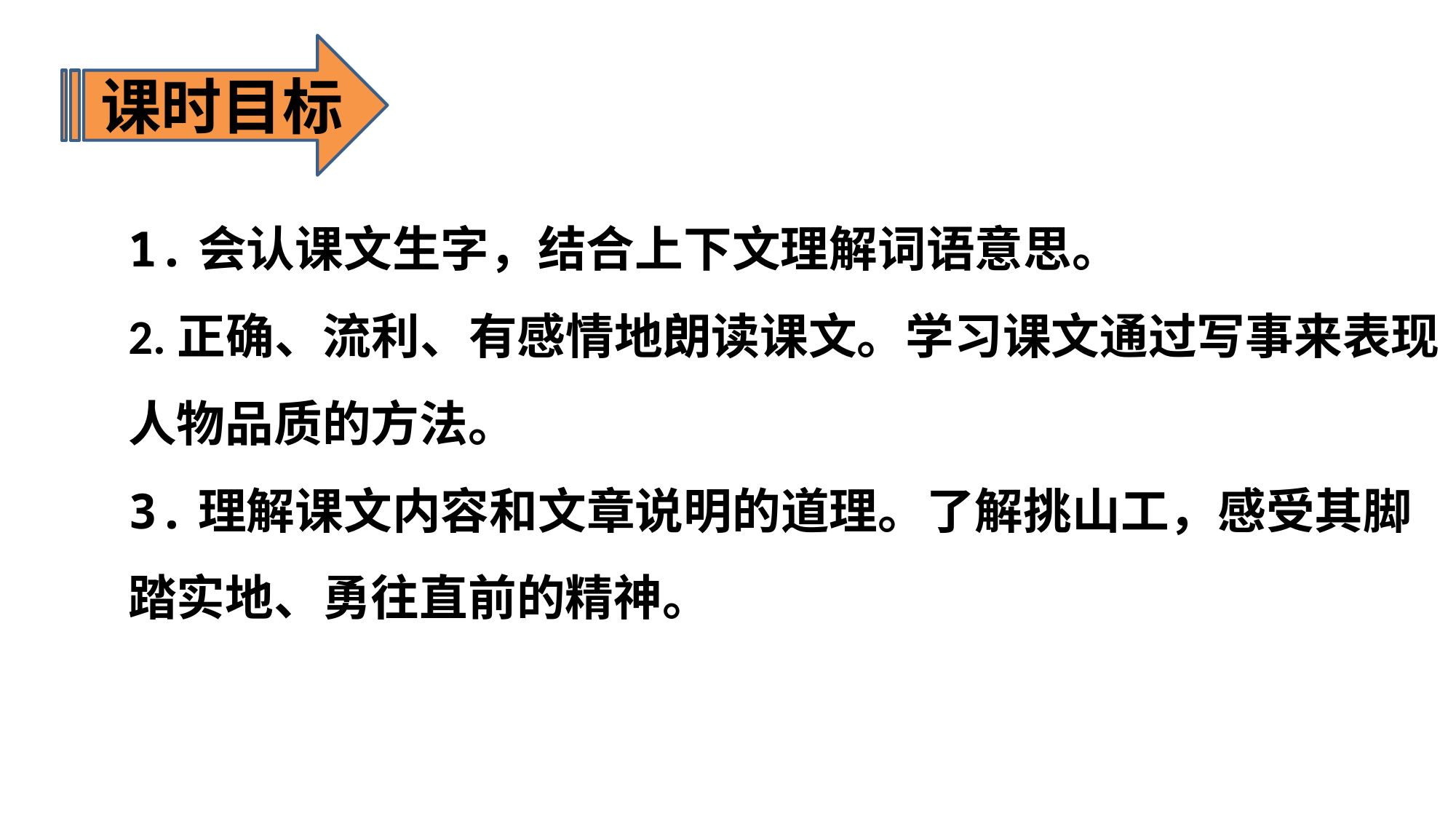

课时目标
1.会认课文生字，结合上下文理解词语意思。
2.正确、流利、有感情地朗读课文。学习课文通过写事来表现人物品质的方法。
3.理解课文内容和文章说明的道理。了解挑山工，感受其脚踏实地、勇往直前的精神。